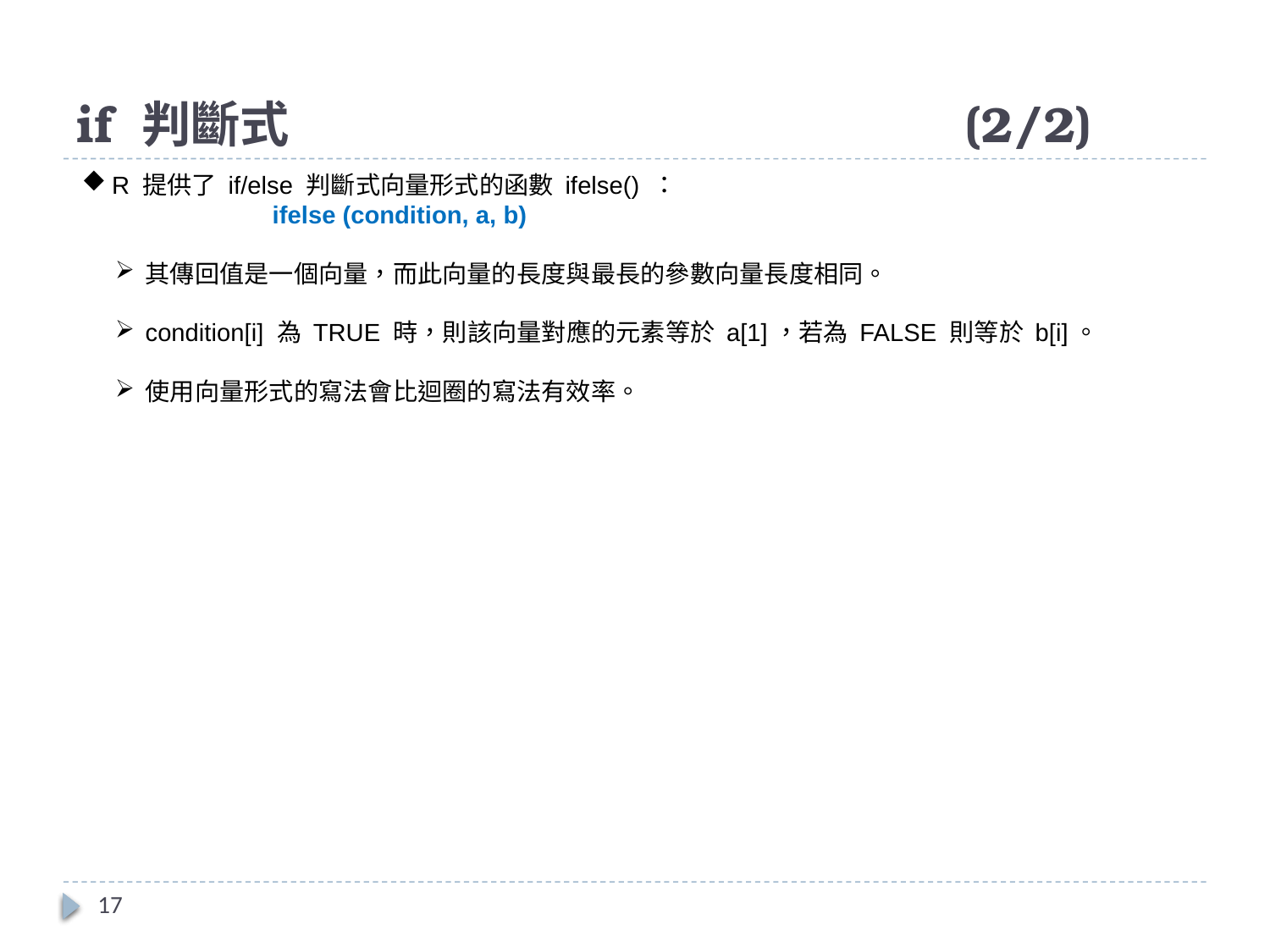

# if 判斷式						(2/2)
R 提供了 if/else 判斷式向量形式的函數 ifelse() ：
ifelse (condition, a, b)

其傳回值是一個向量，而此向量的長度與最長的參數向量長度相同。

condition[i] 為 TRUE 時，則該向量對應的元素等於 a[1]，若為 FALSE 則等於 b[i]。

使用向量形式的寫法會比迴圈的寫法有效率。
17